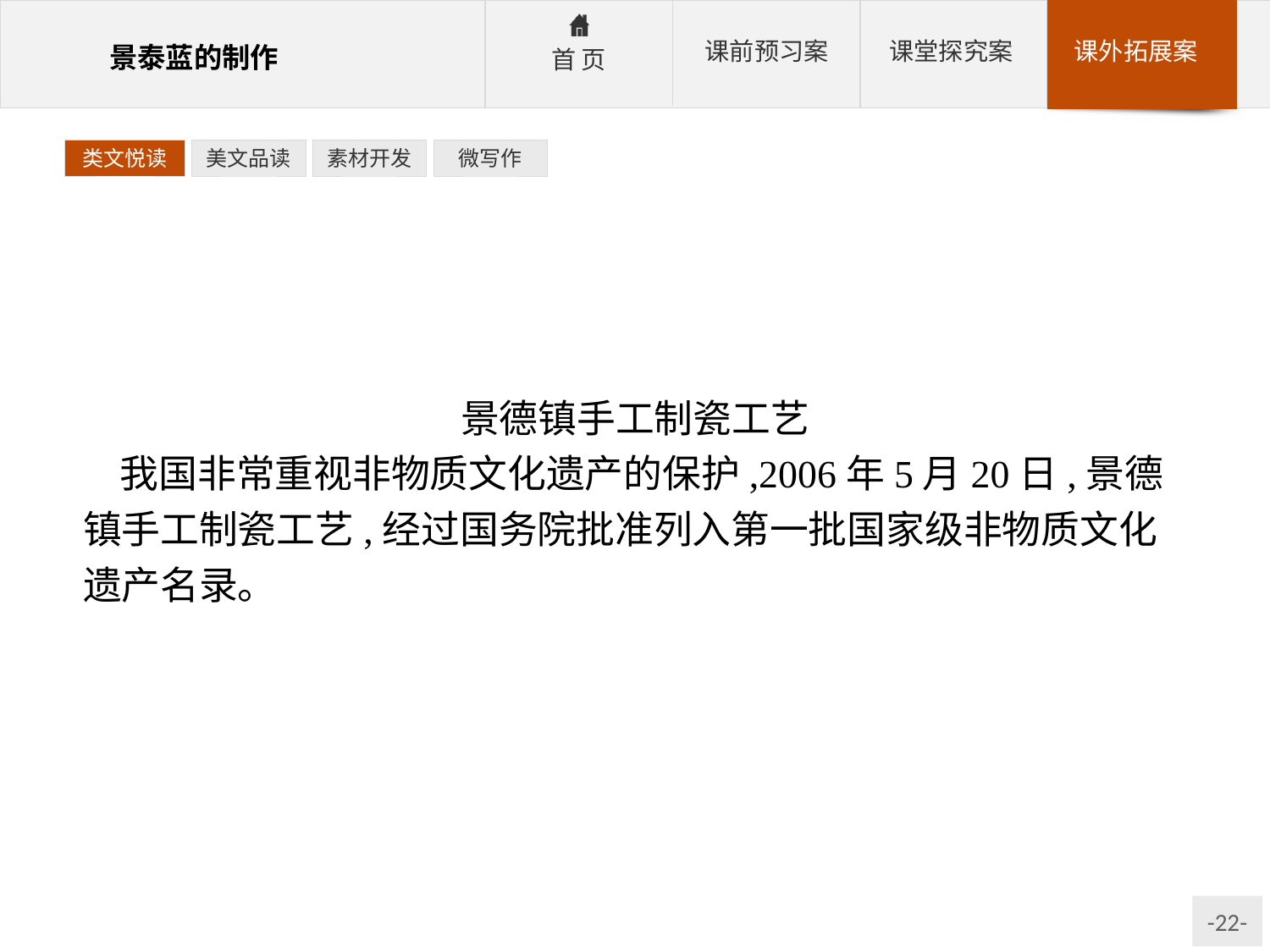

类文悦读
美文品读
素材开发
微写作
景德镇手工制瓷工艺
我国非常重视非物质文化遗产的保护,2006年5月20日,景德镇手工制瓷工艺,经过国务院批准列入第一批国家级非物质文化遗产名录。